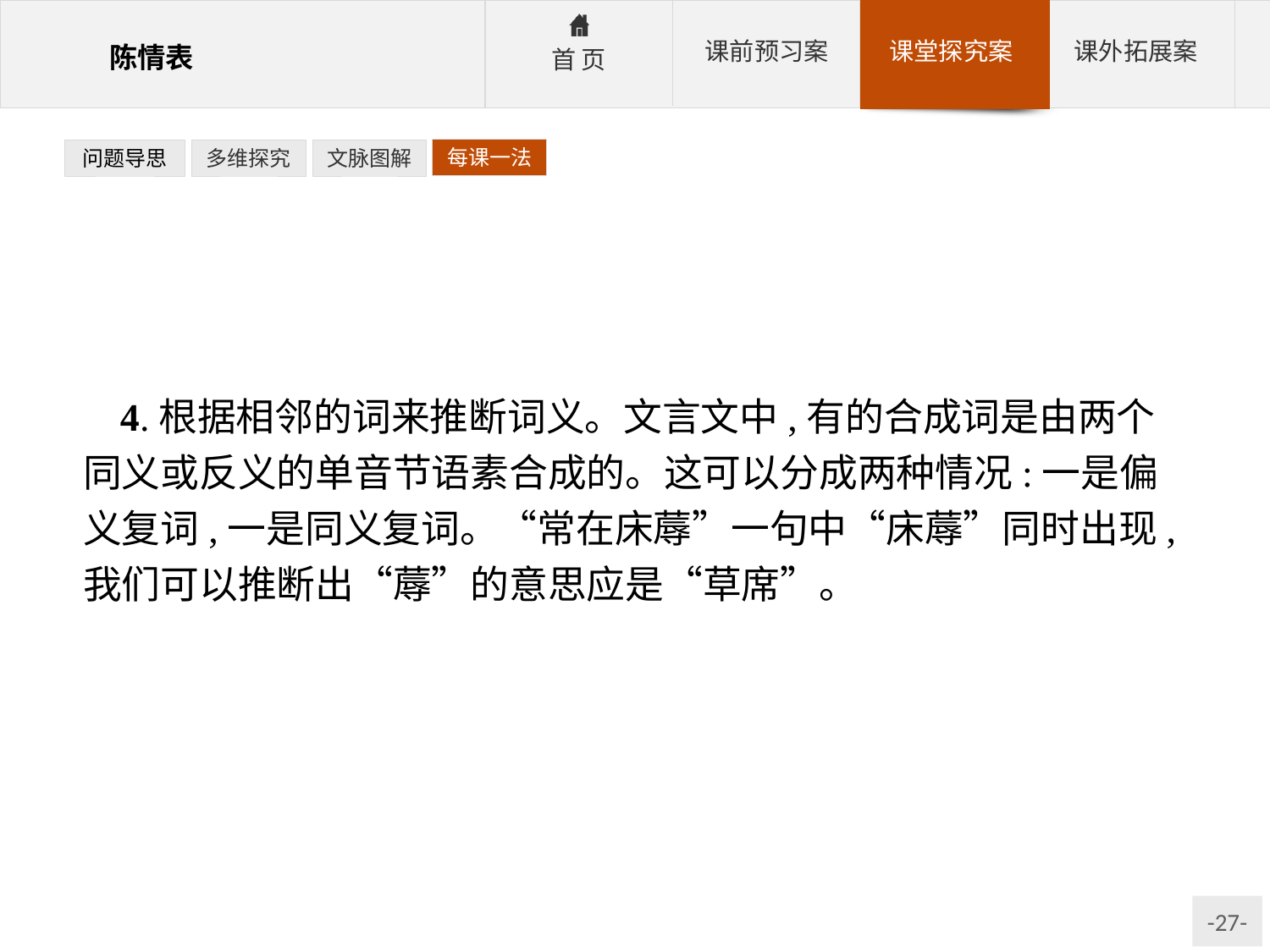

每课一法
问题导思
多维探究
文脉图解
4.根据相邻的词来推断词义。文言文中,有的合成词是由两个同义或反义的单音节语素合成的。这可以分成两种情况:一是偏义复词,一是同义复词。“常在床蓐”一句中“床蓐”同时出现,我们可以推断出“蓐”的意思应是“草席”。